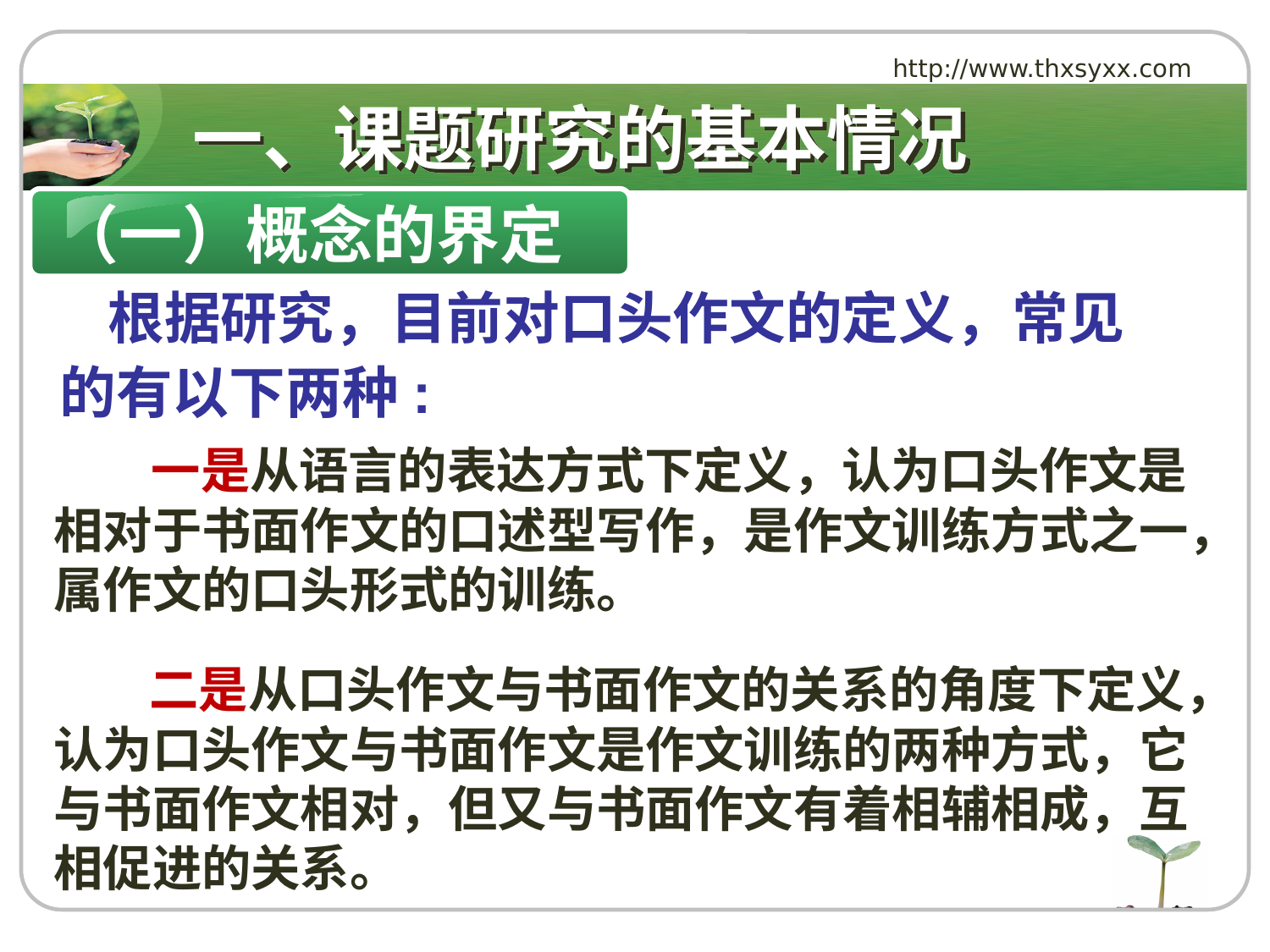

http://www.thxsyxx.com
# 一、课题研究的基本情况
（一）概念的界定

     根据研究，目前对口头作文的定义，常见的有以下两种:
       一是从语言的表达方式下定义，认为口头作文是相对于书面作文的口述型写作，是作文训练方式之一，属作文的口头形式的训练。
       二是从口头作文与书面作文的关系的角度下定义，认为口头作文与书面作文是作文训练的两种方式，它与书面作文相对，但又与书面作文有着相辅相成，互相促进的关系。